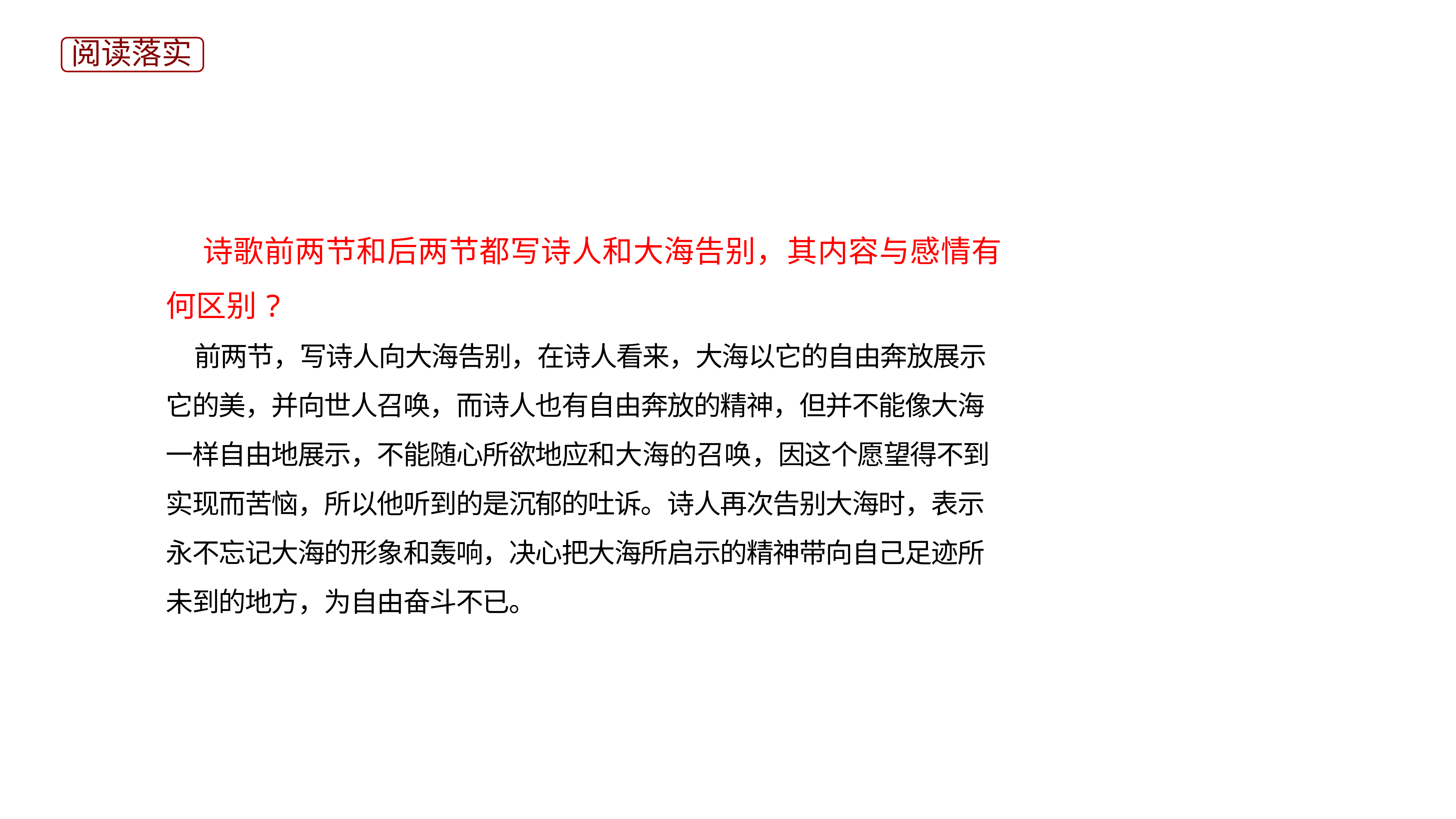

阅读落实

01
    诗歌前两节和后两节都写诗人和大海告别，其内容与感情有何区别?
    前两节，写诗人向大海告别，在诗人看来，大海以它的自由奔放展示它的美，并向世人召唤，而诗人也有自由奔放的精神，但并不能像大海一样自由地展示，不能随心所欲地应和大海的召唤，因这个愿望得不到实现而苦恼，所以他听到的是沉郁的吐诉。诗人再次告别大海时，表示永不忘记大海的形象和轰响，决心把大海所启示的精神带向自己足迹所未到的地方，为自由奋斗不已。